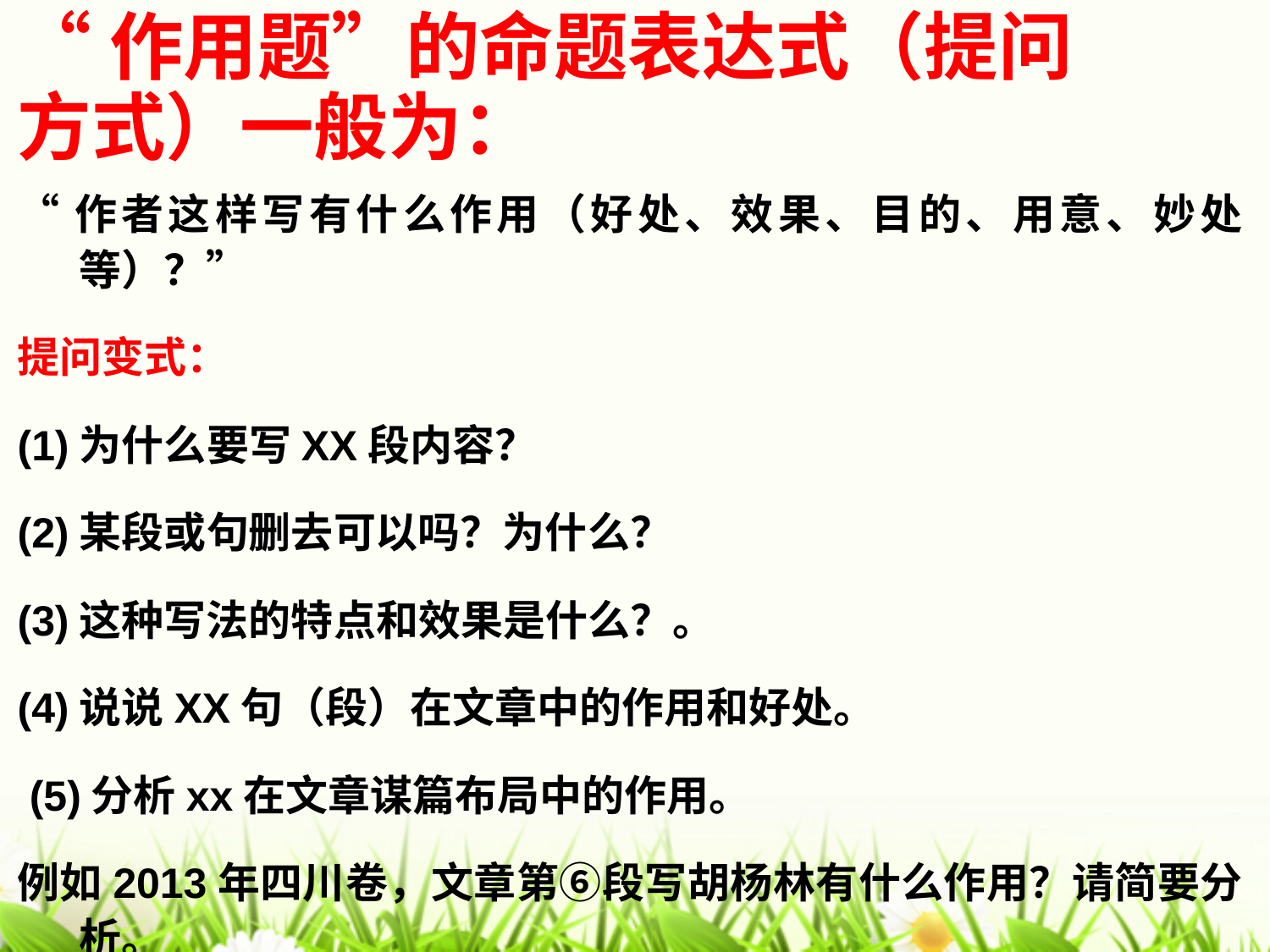

# “作用题”的命题表达式（提问方式）一般为：
“作者这样写有什么作用（好处、效果、目的、用意、妙处等）？”
提问变式：
(1)为什么要写XX段内容？
(2)某段或句删去可以吗？为什么？
(3)这种写法的特点和效果是什么？。
(4)说说XX句（段）在文章中的作用和好处。
 (5)分析xx在文章谋篇布局中的作用。
例如2013年四川卷，文章第⑥段写胡杨林有什么作用？请简要分析。